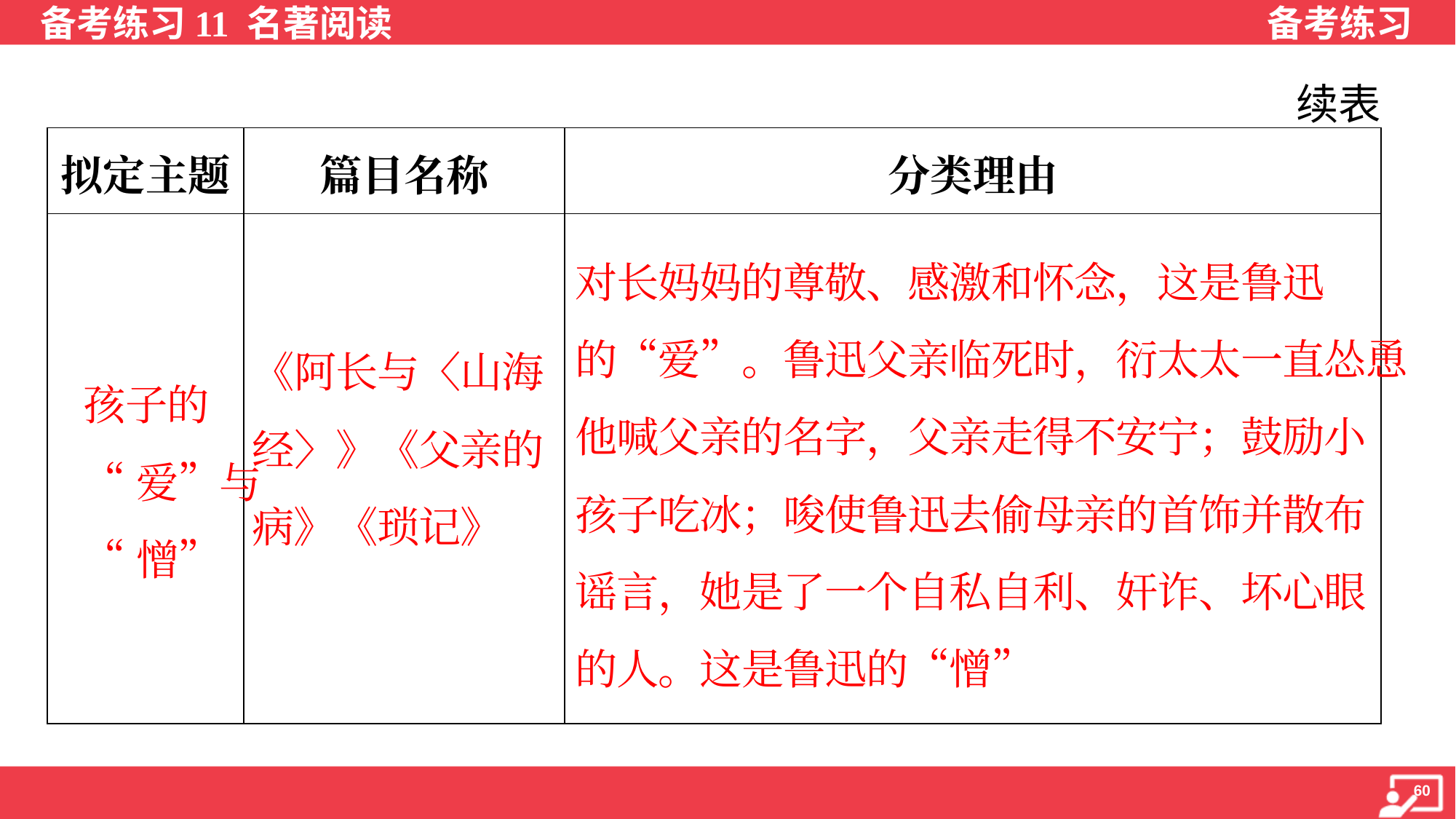

续表
| 拟定主题 | 篇目名称 | 分类理由 |
| --- | --- | --- |
|  |  |  |
对长妈妈的尊敬、感激和怀念，这是鲁迅
的“爱”。鲁迅父亲临死时，衍太太一直怂恿
他喊父亲的名字，父亲走得不安宁；鼓励小
孩子吃冰；唆使鲁迅去偷母亲的首饰并散布
谣言，她是了一个自私自利、奸诈、坏心眼
的人。这是鲁迅的“憎”
《阿长与〈山海
经〉》《父亲的
病》《琐记》
孩子的
“爱”与
“憎”